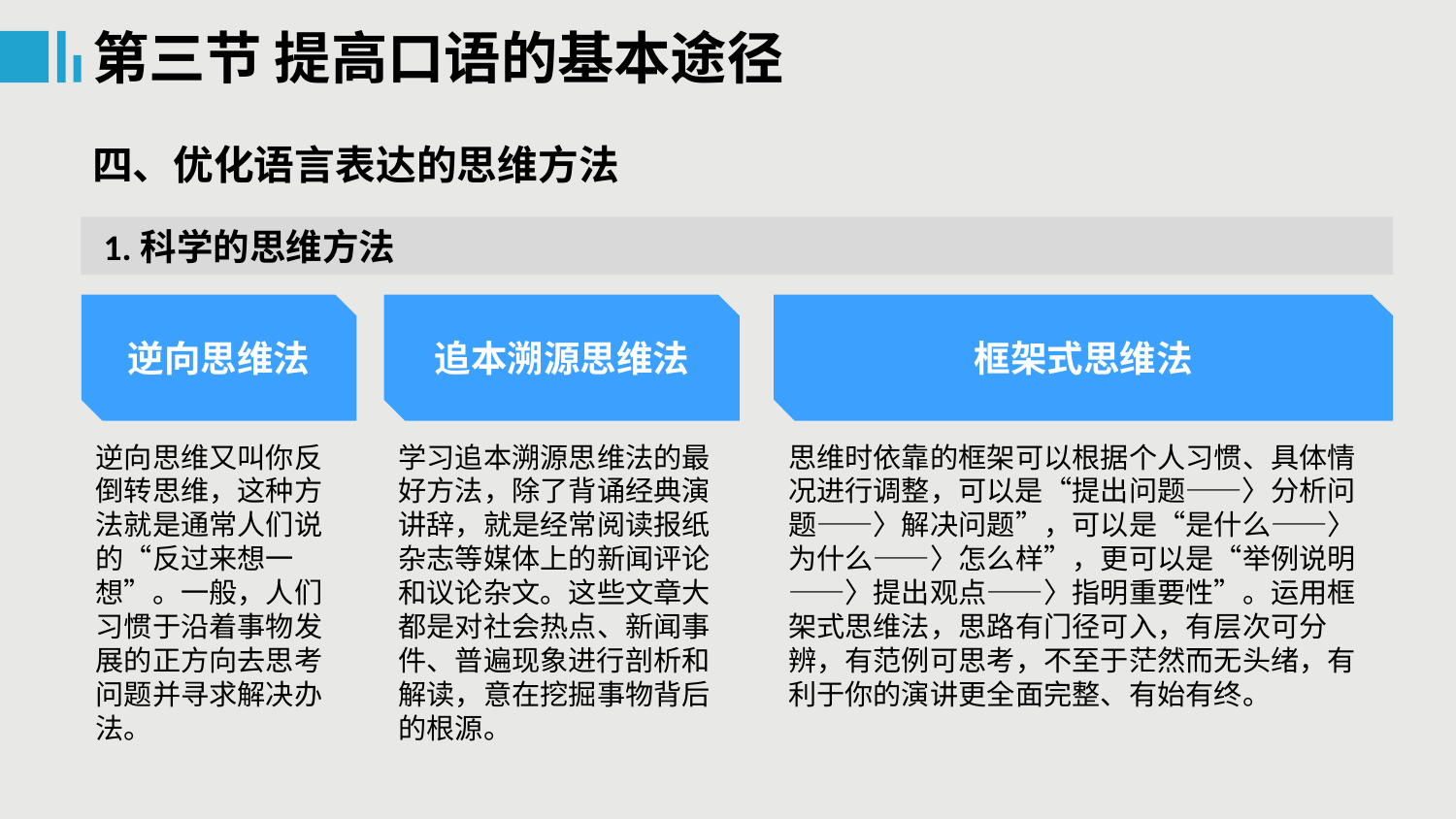

第三节 提高口语的基本途径

四、优化语言表达的思维方法
 1.科学的思维方法
逆向思维法
追本溯源思维法
框架式思维法
逆向思维又叫你反倒转思维，这种方法就是通常人们说的“反过来想一想”。一般，人们习惯于沿着事物发展的正方向去思考问题并寻求解决办法。
学习追本溯源思维法的最好方法，除了背诵经典演讲辞，就是经常阅读报纸杂志等媒体上的新闻评论和议论杂文。这些文章大都是对社会热点、新闻事件、普遍现象进行剖析和解读，意在挖掘事物背后的根源。
思维时依靠的框架可以根据个人习惯、具体情况进行调整，可以是“提出问题——〉分析问题——〉解决问题”，可以是“是什么——〉为什么——〉怎么样”，更可以是“举例说明——〉提出观点——〉指明重要性”。运用框架式思维法，思路有门径可入，有层次可分辨，有范例可思考，不至于茫然而无头绪，有利于你的演讲更全面完整、有始有终。